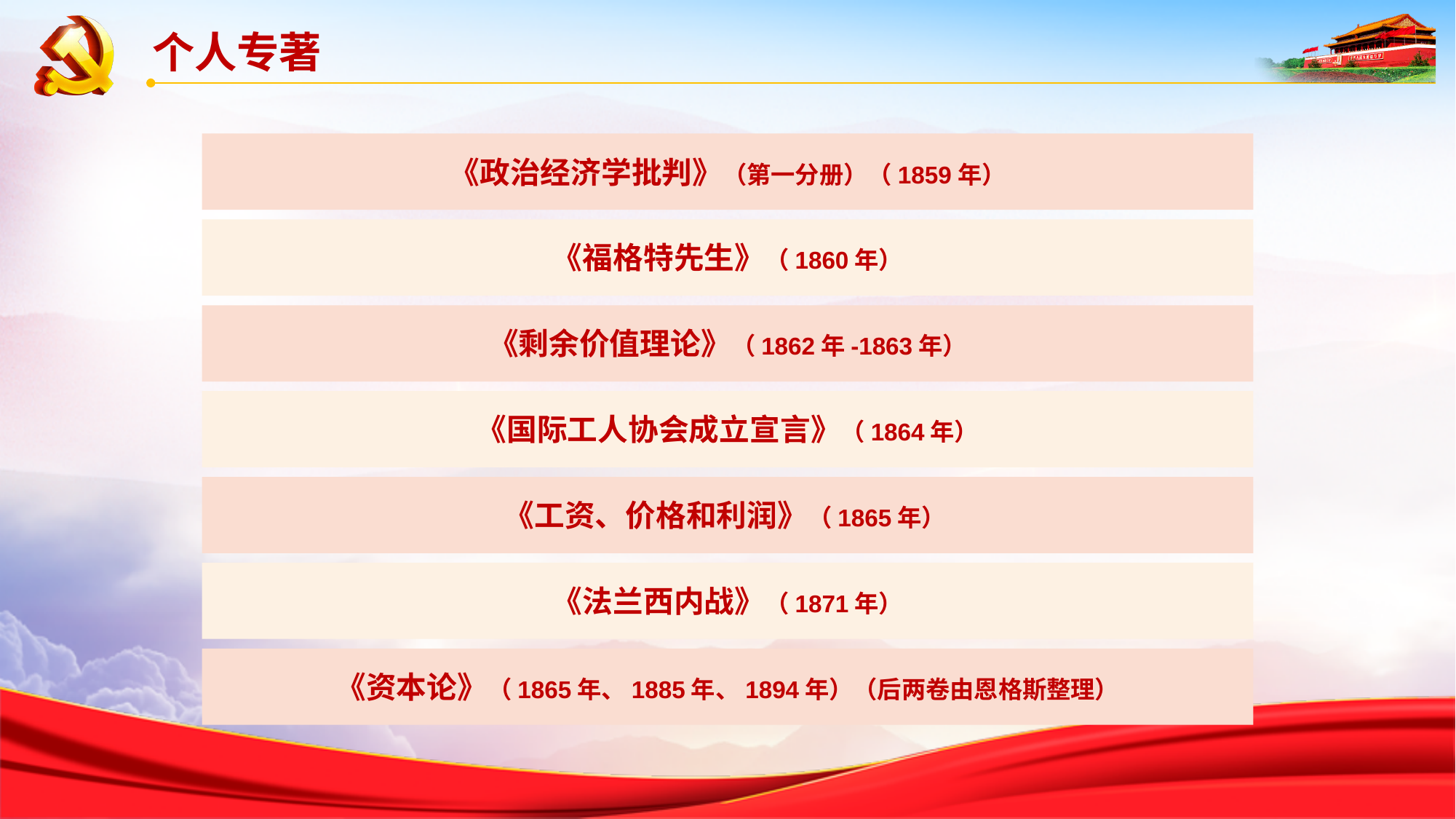

个人专著

《政治经济学批判》（第一分册）（1859年）

《福格特先生》（1860年）

《剩余价值理论》（1862年-1863年）

《国际工人协会成立宣言》（1864年）

《工资、价格和利润》（1865年）

《法兰西内战》（1871年）

《资本论》（1865年、1885年、1894年）（后两卷由恩格斯整理）